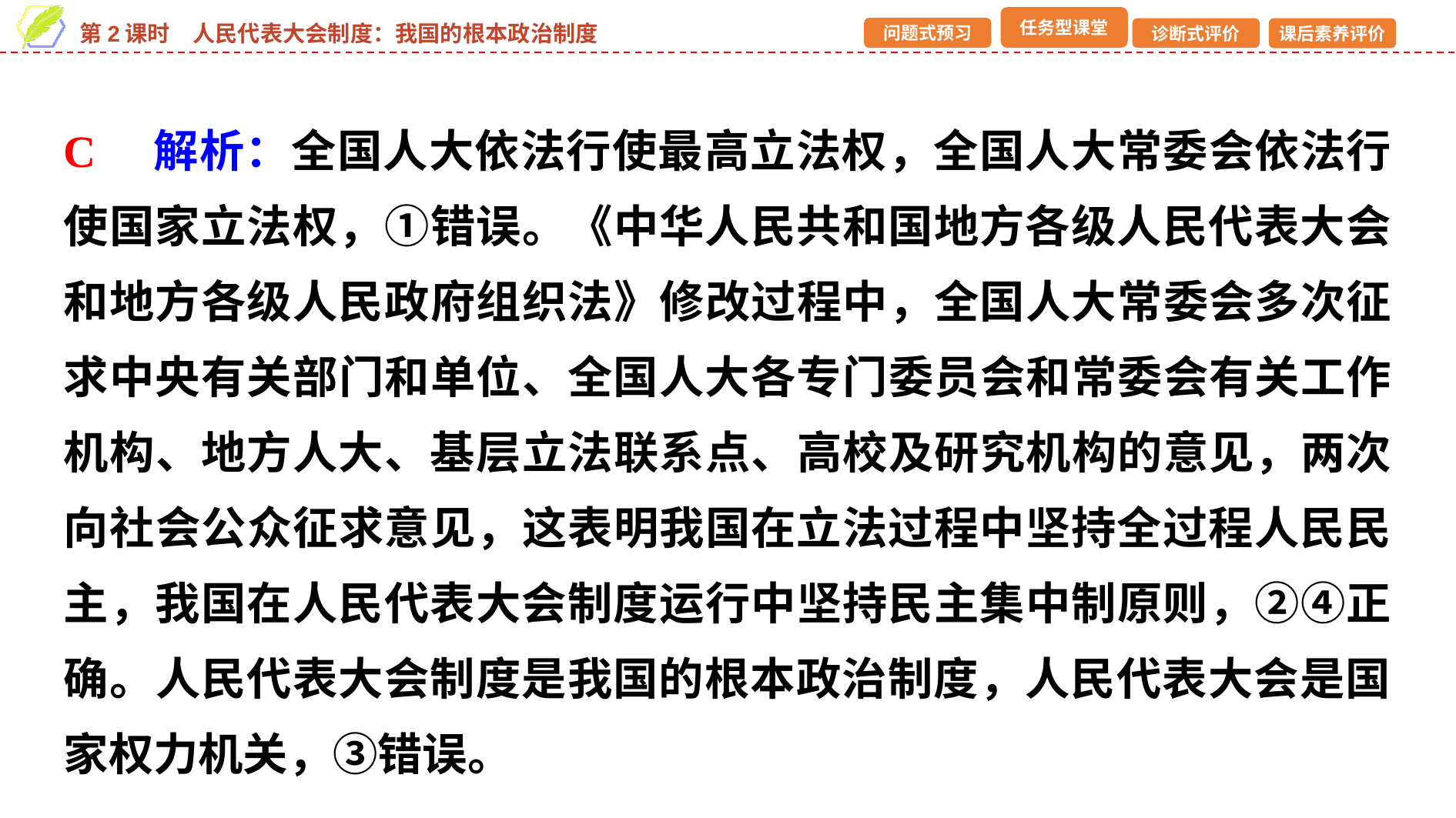

C　解析：全国人大依法行使最高立法权，全国人大常委会依法行使国家立法权，①错误。《中华人民共和国地方各级人民代表大会和地方各级人民政府组织法》修改过程中，全国人大常委会多次征求中央有关部门和单位、全国人大各专门委员会和常委会有关工作机构、地方人大、基层立法联系点、高校及研究机构的意见，两次向社会公众征求意见，这表明我国在立法过程中坚持全过程人民民主，我国在人民代表大会制度运行中坚持民主集中制原则，②④正确。人民代表大会制度是我国的根本政治制度，人民代表大会是国家权力机关，③错误。